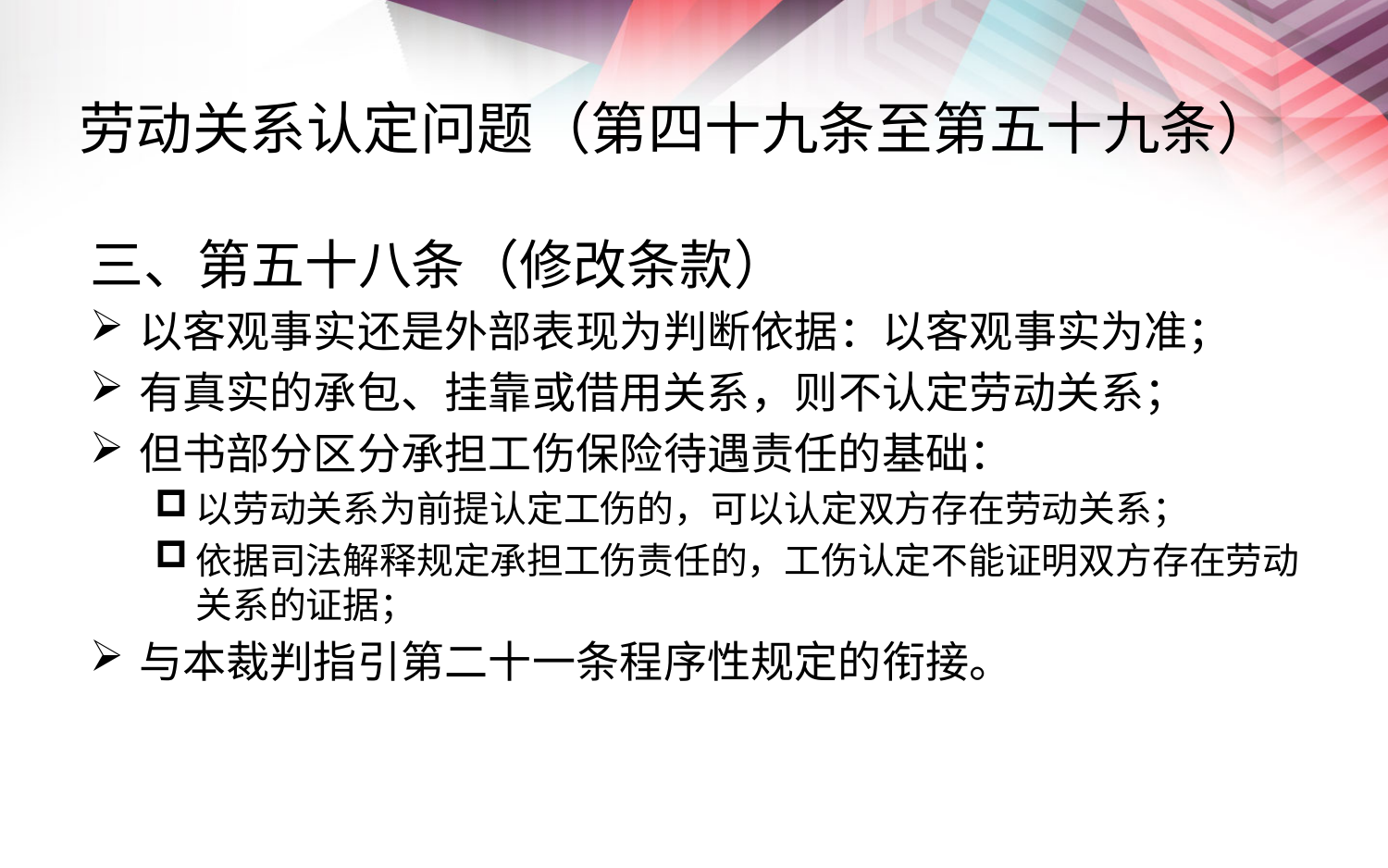

# 劳动关系认定问题（第四十九条至第五十九条）
三、第五十八条（修改条款）
以客观事实还是外部表现为判断依据：以客观事实为准；
有真实的承包、挂靠或借用关系，则不认定劳动关系；
但书部分区分承担工伤保险待遇责任的基础：
以劳动关系为前提认定工伤的，可以认定双方存在劳动关系；
依据司法解释规定承担工伤责任的，工伤认定不能证明双方存在劳动关系的证据；
与本裁判指引第二十一条程序性规定的衔接。